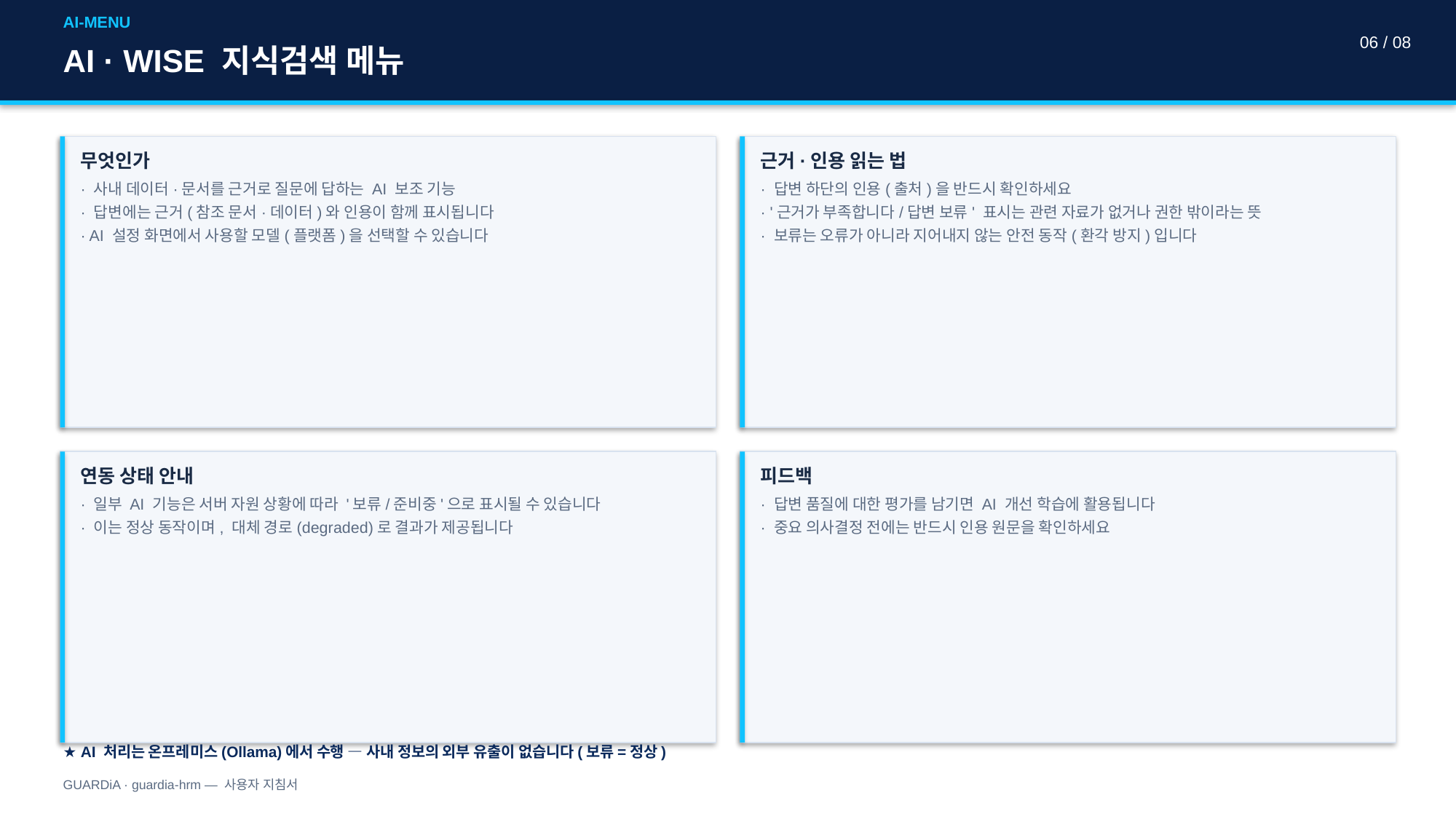

AI-MENU
06 / 08
AI · WISE 지식검색 메뉴

무엇인가
· 사내 데이터·문서를 근거로 질문에 답하는 AI 보조 기능
· 답변에는 근거(참조 문서·데이터)와 인용이 함께 표시됩니다
· AI 설정 화면에서 사용할 모델(플랫폼)을 선택할 수 있습니다
근거·인용 읽는 법
· 답변 하단의 인용(출처)을 반드시 확인하세요
· '근거가 부족합니다/답변 보류' 표시는 관련 자료가 없거나 권한 밖이라는 뜻
· 보류는 오류가 아니라 지어내지 않는 안전 동작(환각 방지)입니다

연동 상태 안내
· 일부 AI 기능은 서버 자원 상황에 따라 '보류/준비중'으로 표시될 수 있습니다
· 이는 정상 동작이며, 대체 경로(degraded)로 결과가 제공됩니다
피드백
· 답변 품질에 대한 평가를 남기면 AI 개선 학습에 활용됩니다
· 중요 의사결정 전에는 반드시 인용 원문을 확인하세요
★ AI 처리는 온프레미스(Ollama)에서 수행 — 사내 정보의 외부 유출이 없습니다(보류=정상)
GUARDiA · guardia-hrm — 사용자 지침서